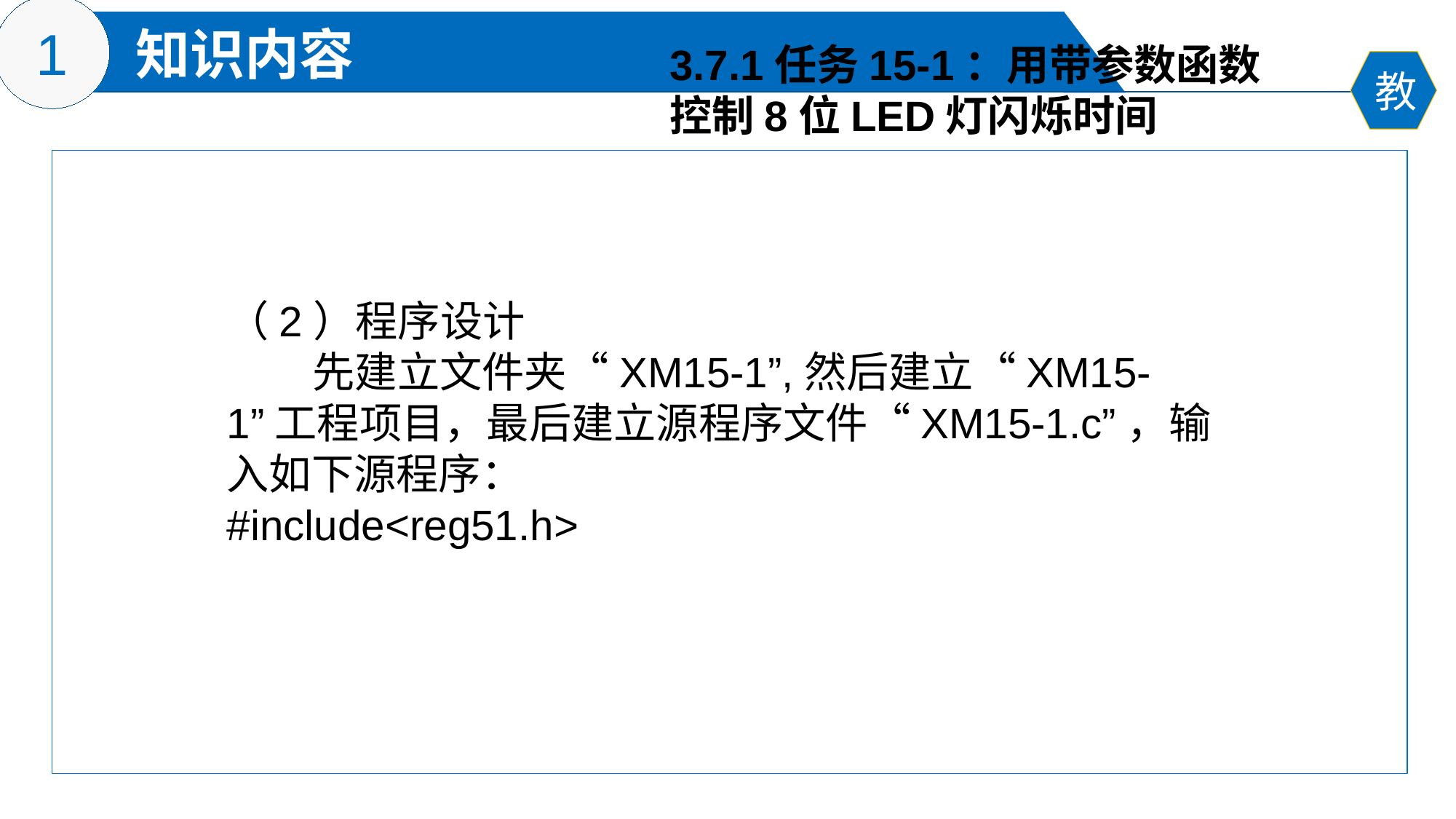

3.7.1任务15-1：用带参数函数
控制8位LED灯闪烁时间
（2）程序设计
        先建立文件夹“XM15-1”,然后建立“XM15-1”工程项目，最后建立源程序文件“XM15-1.c”，输入如下源程序：
#include<reg51.h>